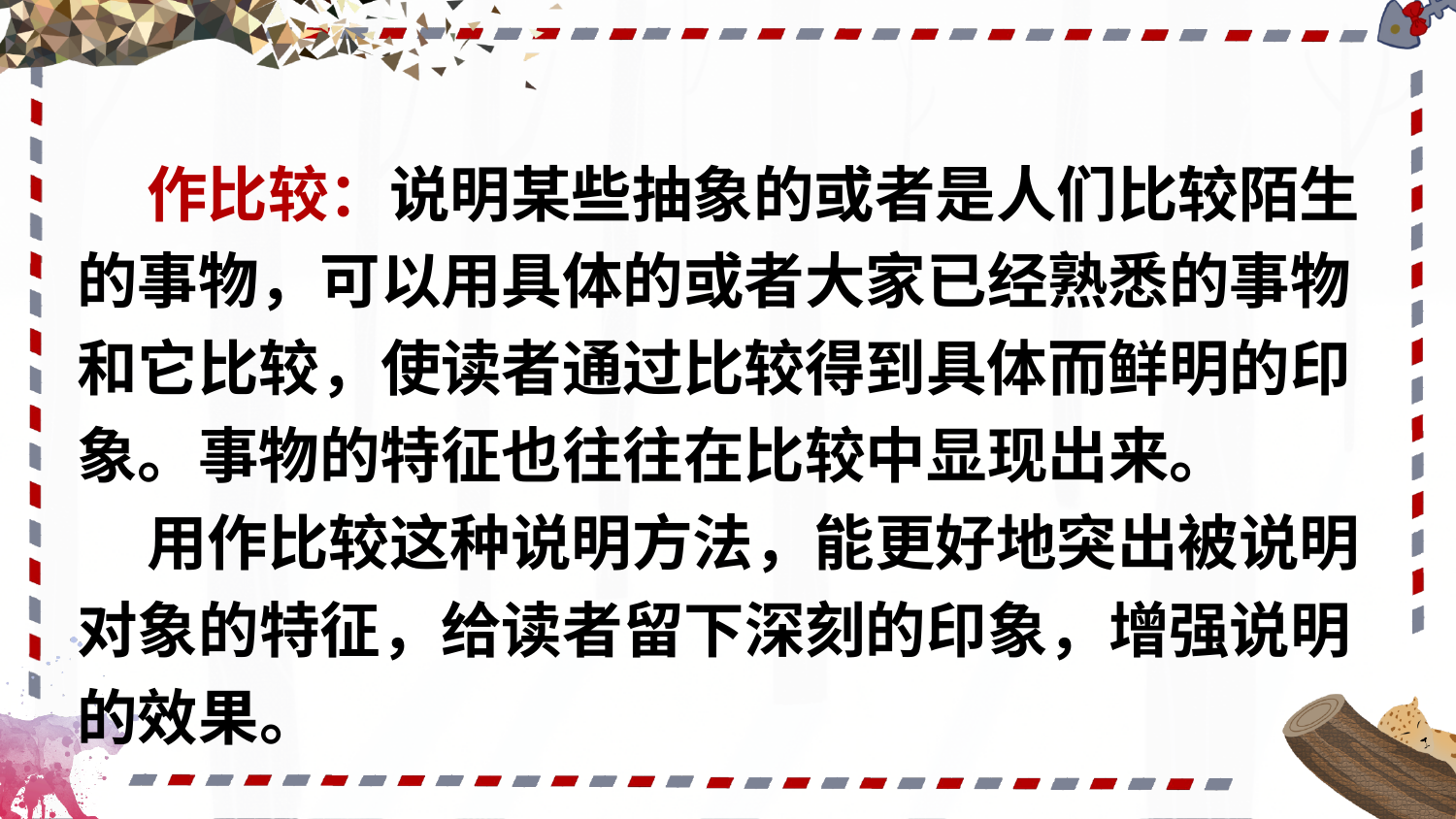

作比较：说明某些抽象的或者是人们比较陌生的事物，可以用具体的或者大家已经熟悉的事物和它比较，使读者通过比较得到具体而鲜明的印象。事物的特征也往往在比较中显现出来。
    用作比较这种说明方法，能更好地突出被说明对象的特征，给读者留下深刻的印象，增强说明的效果。